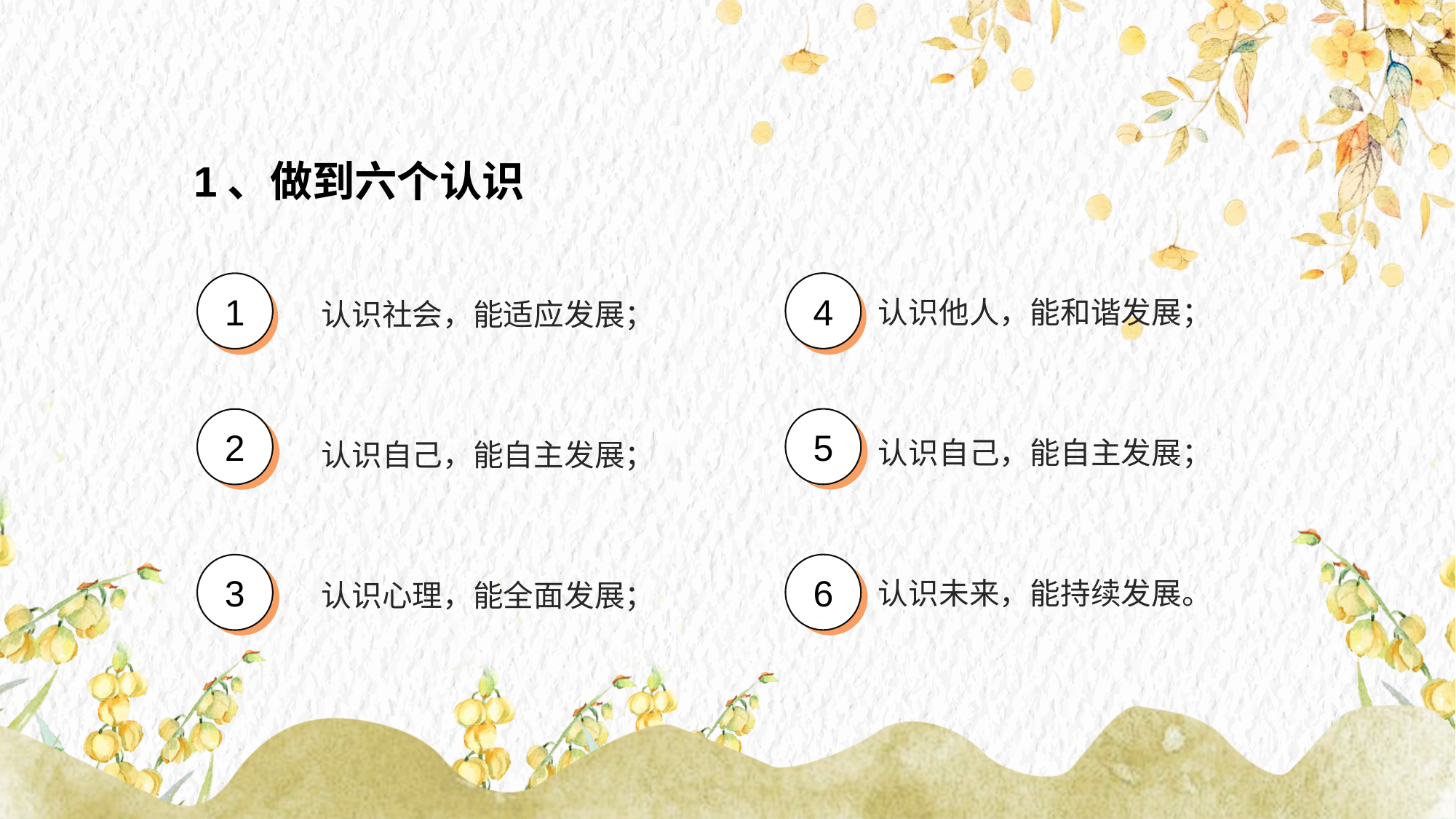

1、做到六个认识
4

5

6

1

2

3

认识他人，能和谐发展；
认识社会，能适应发展；
认识自己，能自主发展；
认识自己，能自主发展；
认识未来，能持续发展。
认识心理，能全面发展；